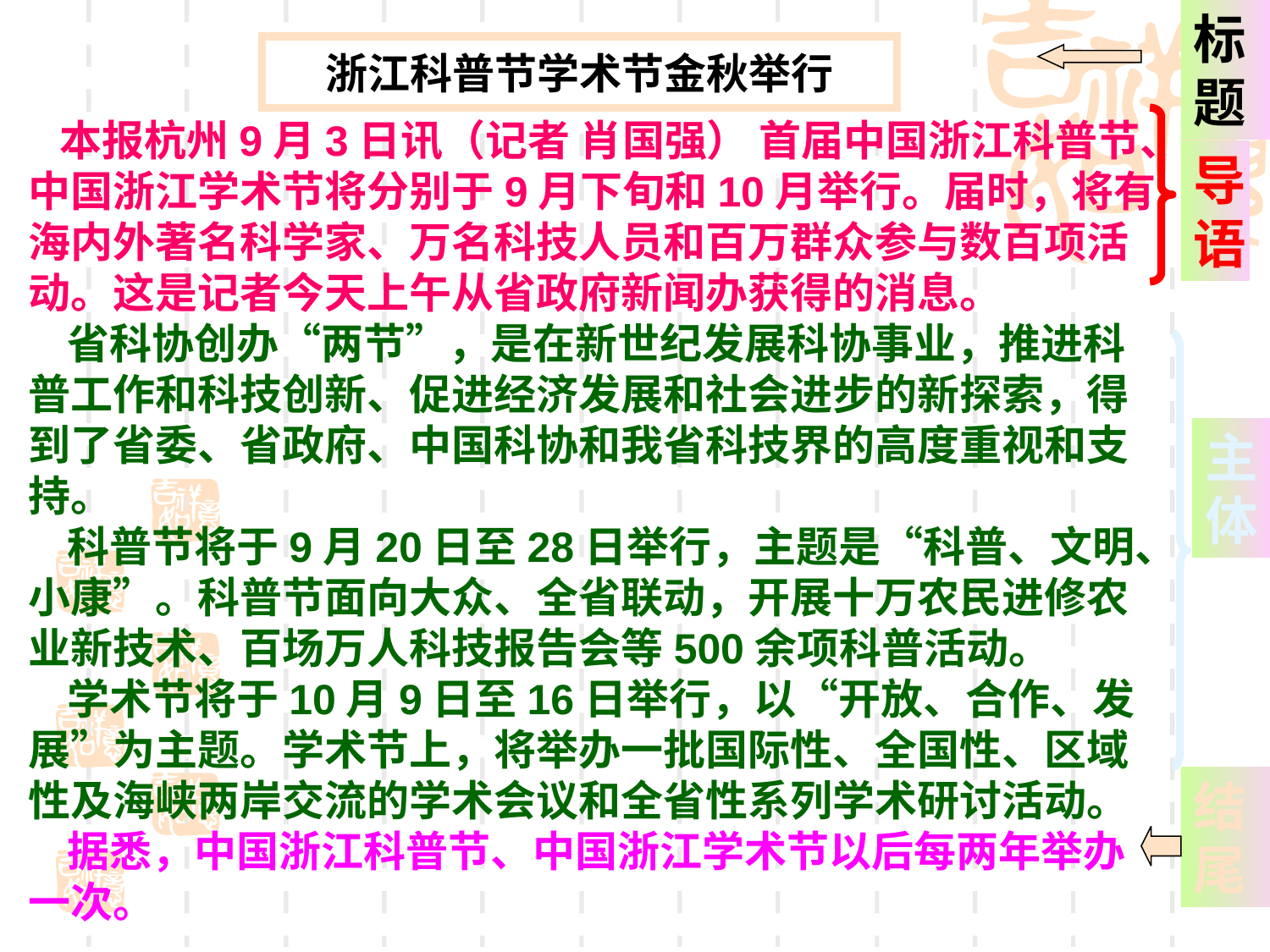

标题
浙江科普节学术节金秋举行

   本报杭州9月3日讯（记者 肖国强） 首届中国浙江科普节、中国浙江学术节将分别于9月下旬和10月举行。届时，将有海内外著名科学家、万名科技人员和百万群众参与数百项活动。这是记者今天上午从省政府新闻办获得的消息。
   省科协创办“两节”，是在新世纪发展科协事业，推进科普工作和科技创新、促进经济发展和社会进步的新探索，得到了省委、省政府、中国科协和我省科技界的高度重视和支持。
   科普节将于9月20日至28日举行，主题是“科普、文明、小康”。科普节面向大众、全省联动，开展十万农民进修农业新技术、百场万人科技报告会等500余项科普活动。
   学术节将于10月9日至16日举行，以“开放、合作、发展”为主题。学术节上，将举办一批国际性、全国性、区域性及海峡两岸交流的学术会议和全省性系列学术研讨活动。
   据悉，中国浙江科普节、中国浙江学术节以后每两年举办一次。

导语

主体
结尾